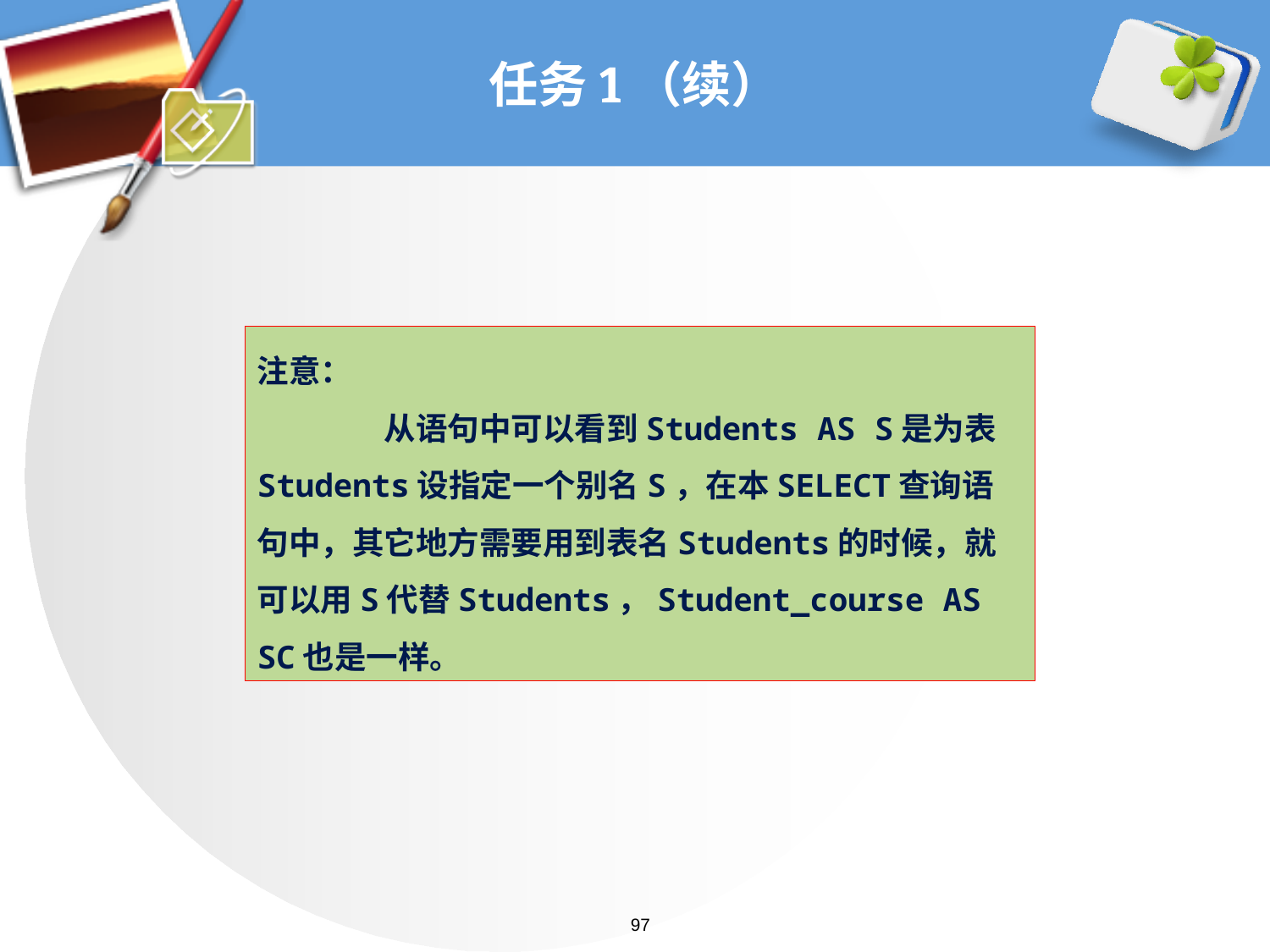

# 任务1（续）
注意：
	从语句中可以看到Students AS S是为表Students设指定一个别名S，在本SELECT查询语句中，其它地方需要用到表名Students的时候，就可以用S代替Students，Student_course AS SC也是一样。
97